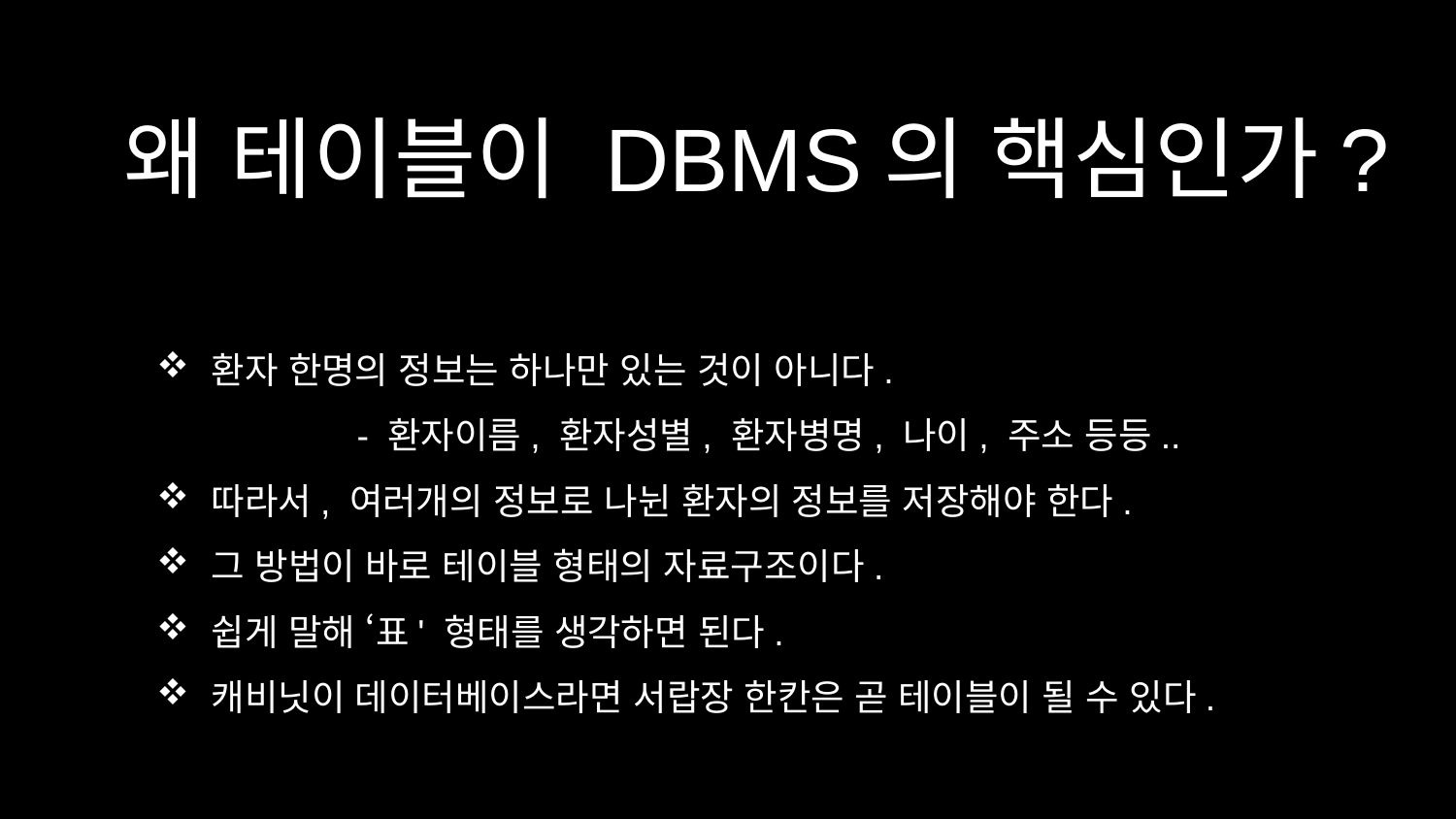

# 왜 테이블이 DBMS의 핵심인가?
환자 한명의 정보는 하나만 있는 것이 아니다.
	- 환자이름, 환자성별, 환자병명, 나이, 주소 등등..
따라서, 여러개의 정보로 나뉜 환자의 정보를 저장해야 한다.
그 방법이 바로 테이블 형태의 자료구조이다.
쉽게 말해 ‘표' 형태를 생각하면 된다.
캐비닛이 데이터베이스라면 서랍장 한칸은 곧 테이블이 될 수 있다.